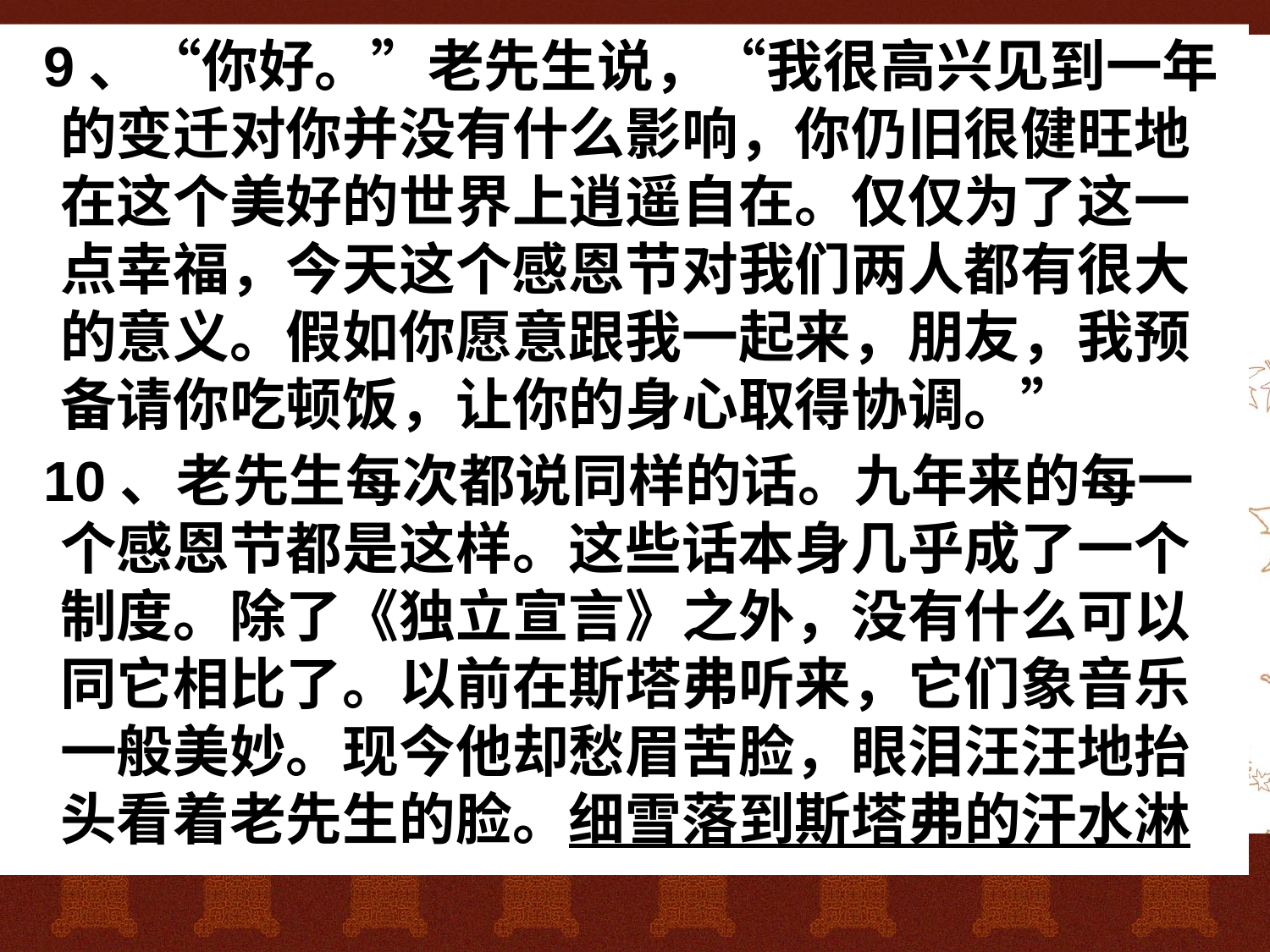

9、“你好。”老先生说，“我很高兴见到一年的变迁对你并没有什么影响，你仍旧很健旺地在这个美好的世界上逍遥自在。仅仅为了这一点幸福，今天这个感恩节对我们两人都有很大的意义。假如你愿意跟我一起来，朋友，我预备请你吃顿饭，让你的身心取得协调。”
  10、老先生每次都说同样的话。九年来的每一个感恩节都是这样。这些话本身几乎成了一个制度。除了《独立宣言》之外，没有什么可以同它相比了。以前在斯塔弗听来，它们象音乐一般美妙。现今他却愁眉苦脸，眼泪汪汪地抬头看着老先生的脸。细雪落到斯塔弗的汗水淋